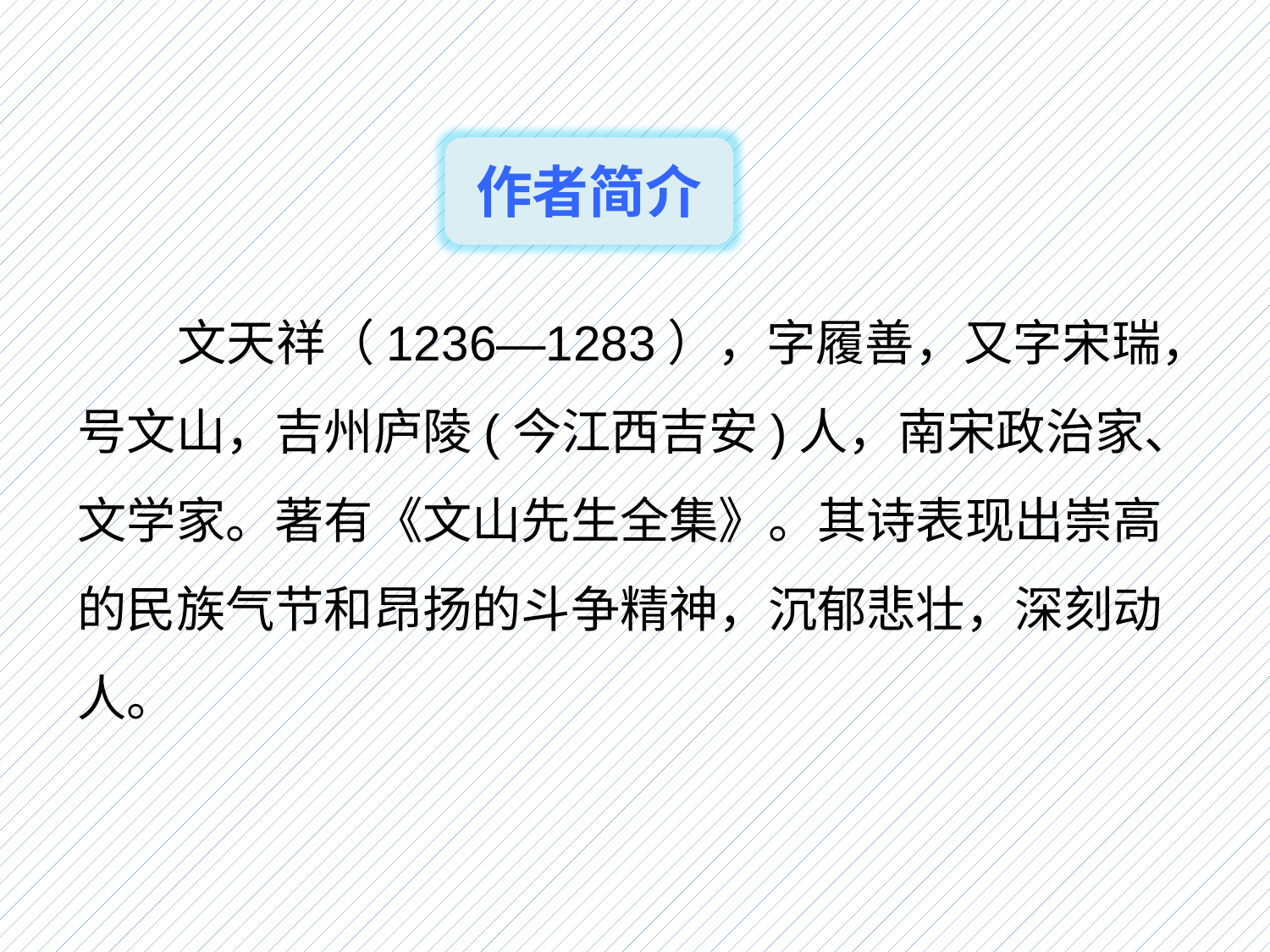

作者简介
文天祥（1236—1283），字履善，又字宋瑞，号文山，吉州庐陵(今江西吉安)人，南宋政治家、文学家。著有《文山先生全集》。其诗表现出崇高的民族气节和昂扬的斗争精神，沉郁悲壮，深刻动人。